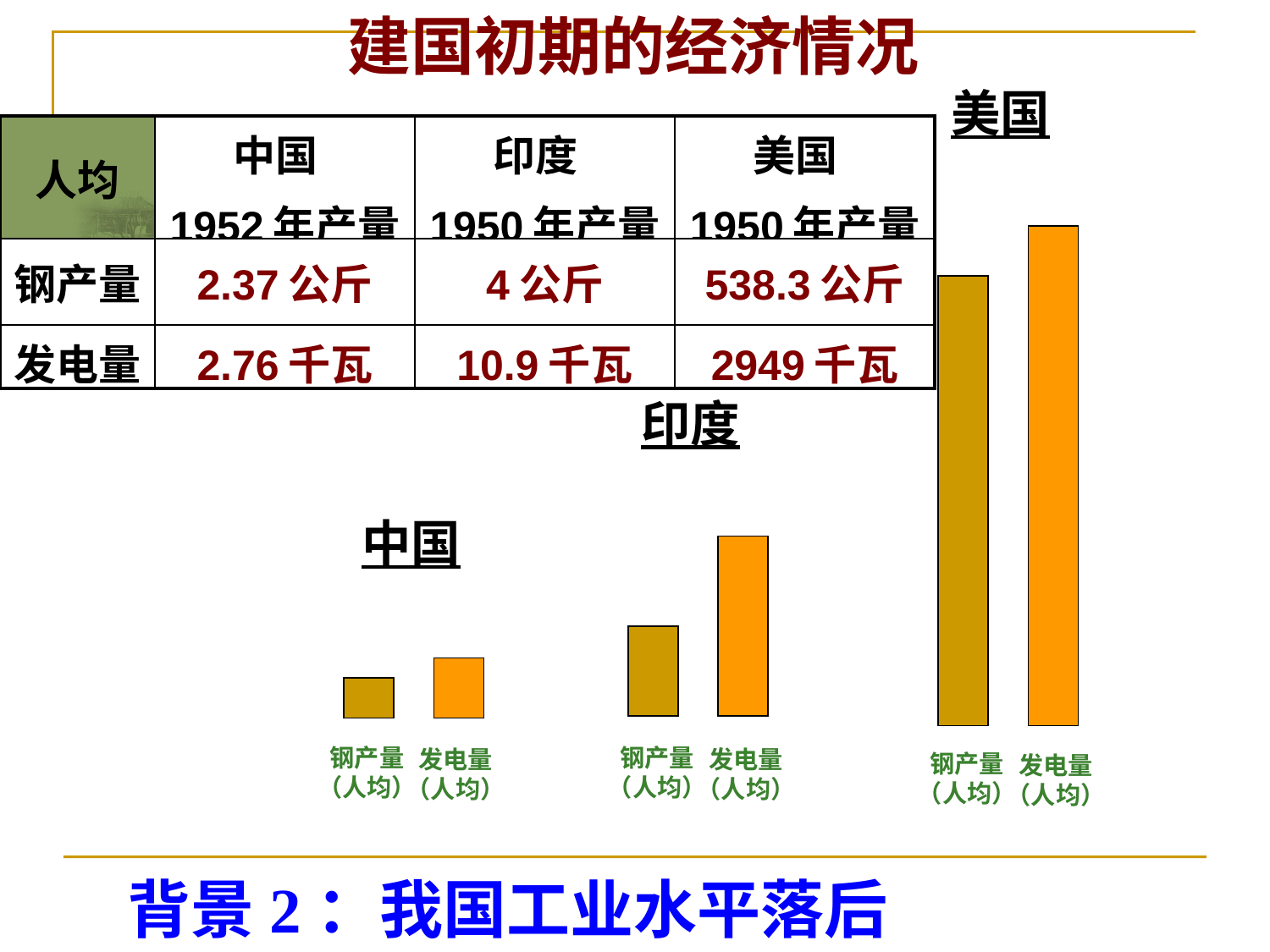

建国初期的经济情况
美国

钢产量
（人均）
发电量
（人均）
| 人均 | 中国 1952年产量 | 印度 1950年产量 | 美国 1950年产量 |
| --- | --- | --- | --- |
| 钢产量 | 2.37公斤 | 4公斤 | 538.3公斤 |
| 发电量 | 2.76千瓦 | 10.9千瓦 | 2949千瓦 |
印度

钢产量
（人均）
发电量
（人均）
中国

钢产量
（人均）
发电量
（人均）
背景2：我国工业水平落后